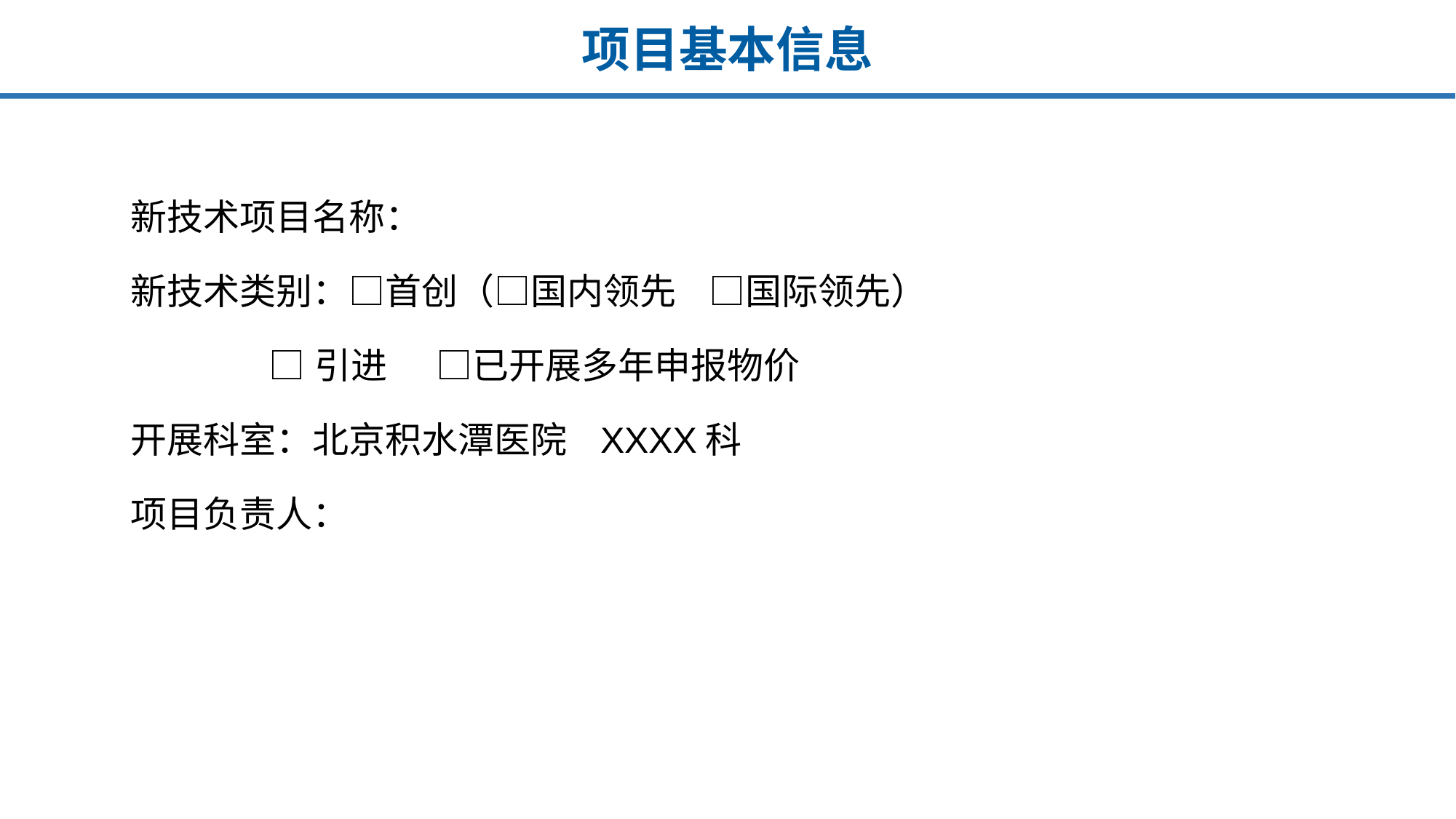

# 项目基本信息
新技术项目名称：
新技术类别：□首创（□国内领先    □国际领先）
                 □引进      □已开展多年申报物价
开展科室：北京积水潭医院   XXXX科
项目负责人：